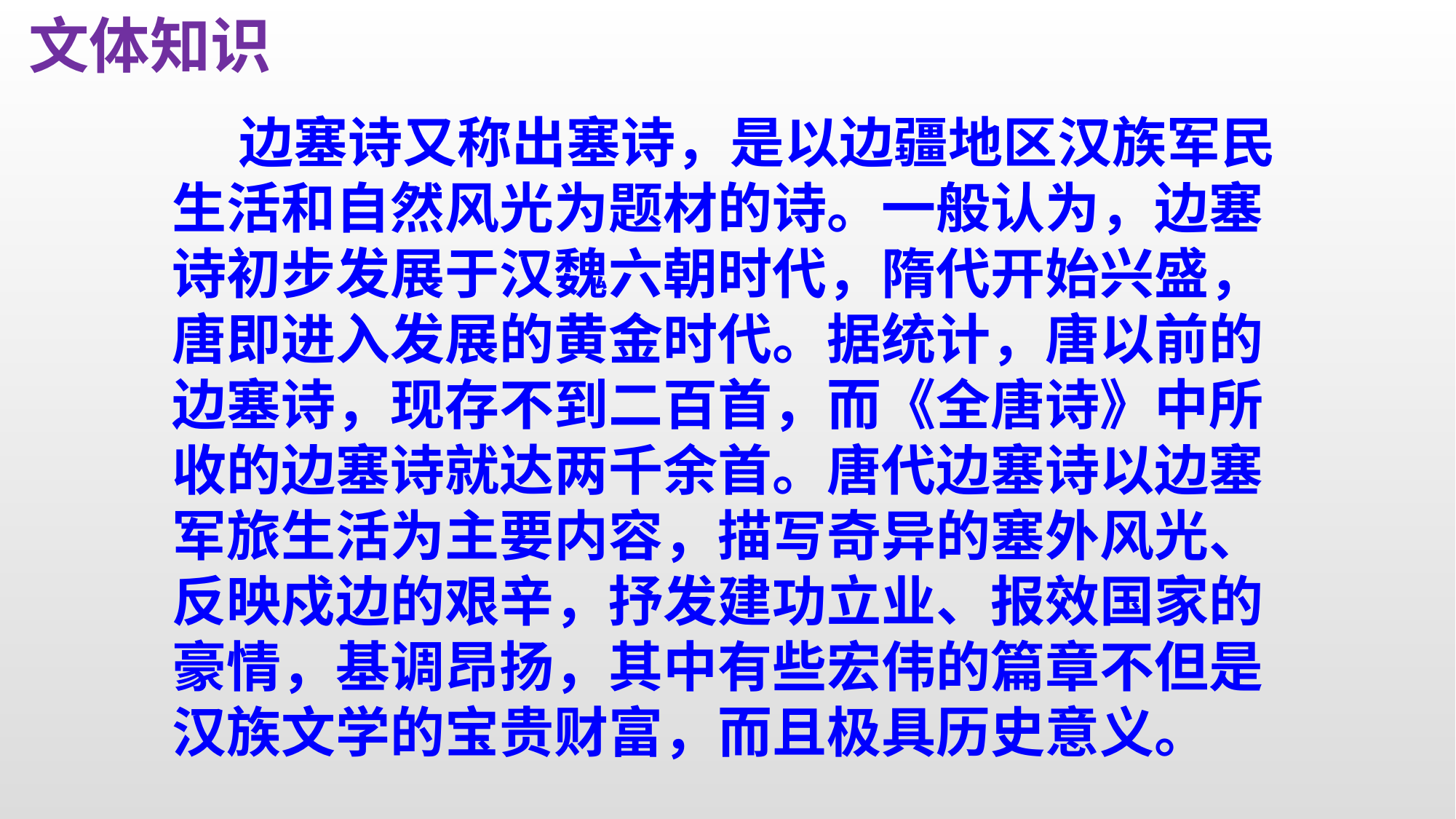

文体知识
     边塞诗又称出塞诗，是以边疆地区汉族军民生活和自然风光为题材的诗。一般认为，边塞诗初步发展于汉魏六朝时代，隋代开始兴盛，唐即进入发展的黄金时代。据统计，唐以前的边塞诗，现存不到二百首，而《全唐诗》中所收的边塞诗就达两千余首。唐代边塞诗以边塞军旅生活为主要内容，描写奇异的塞外风光、反映戍边的艰辛，抒发建功立业、报效国家的豪情，基调昂扬，其中有些宏伟的篇章不但是汉族文学的宝贵财富，而且极具历史意义。